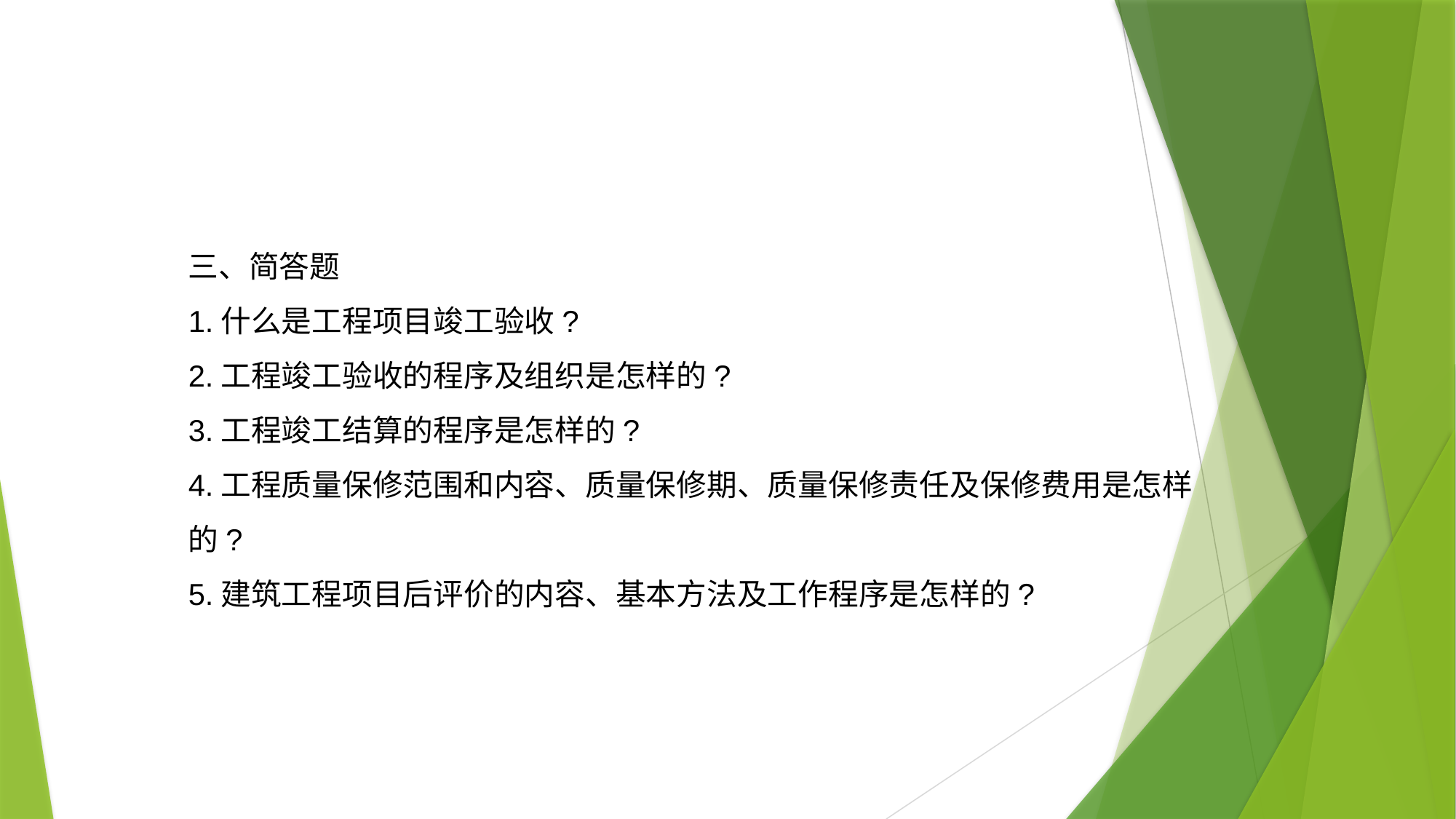

三、简答题
1.什么是工程项目竣工验收?
2.工程竣工验收的程序及组织是怎样的?
3.工程竣工结算的程序是怎样的?
4.工程质量保修范围和内容、质量保修期、质量保修责任及保修费用是怎样的?
5.建筑工程项目后评价的内容、基本方法及工作程序是怎样的?